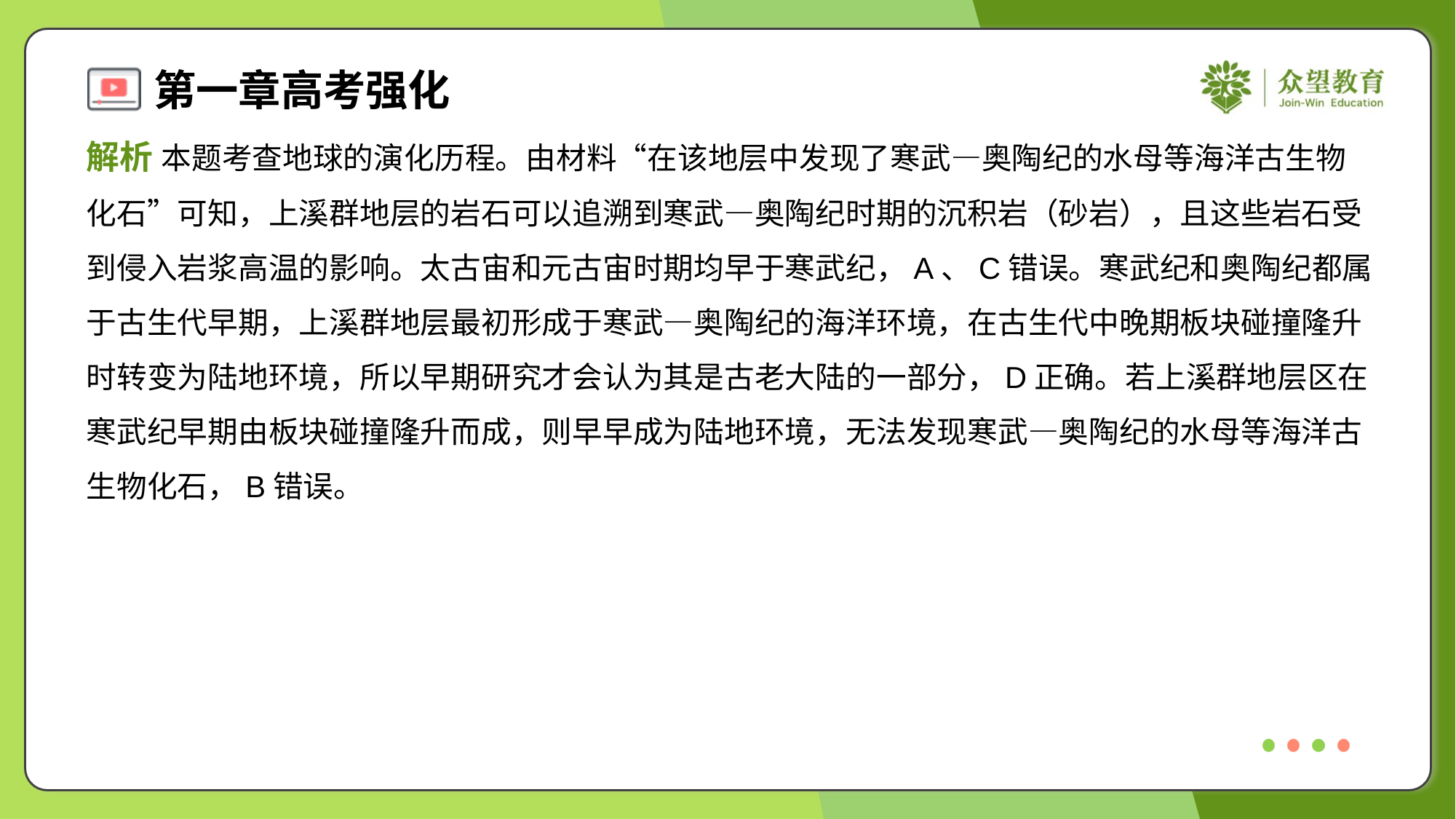

解析 本题考查地球的演化历程。由材料“在该地层中发现了寒武—奥陶纪的水母等海洋古生物
化石”可知，上溪群地层的岩石可以追溯到寒武—奥陶纪时期的沉积岩（砂岩），且这些岩石受
到侵入岩浆高温的影响。太古宙和元古宙时期均早于寒武纪，A、C错误。寒武纪和奥陶纪都属
于古生代早期，上溪群地层最初形成于寒武—奥陶纪的海洋环境，在古生代中晚期板块碰撞隆升
时转变为陆地环境，所以早期研究才会认为其是古老大陆的一部分，D正确。若上溪群地层区在
寒武纪早期由板块碰撞隆升而成，则早早成为陆地环境，无法发现寒武—奥陶纪的水母等海洋古
生物化石，B错误。